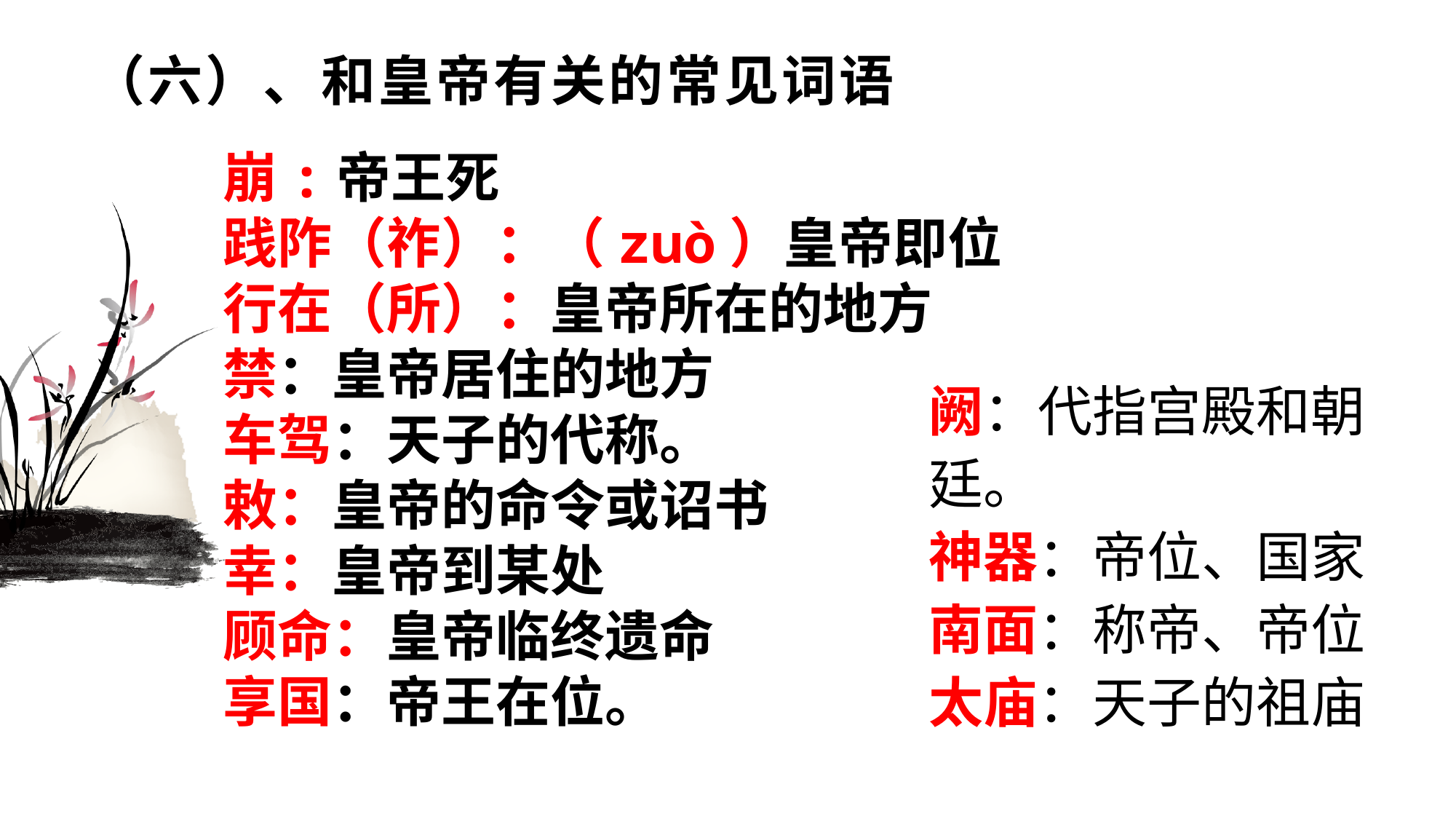

# （六）、和皇帝有关的常见词语
崩:帝王死
践阼（祚）：（zuò）皇帝即位
行在（所）：皇帝所在的地方
禁：皇帝居住的地方
车驾：天子的代称。
敕：皇帝的命令或诏书
幸：皇帝到某处
顾命：皇帝临终遗命
享国：帝王在位。
阙：代指宫殿和朝廷。
神器：帝位、国家
南面：称帝、帝位
太庙：天子的祖庙